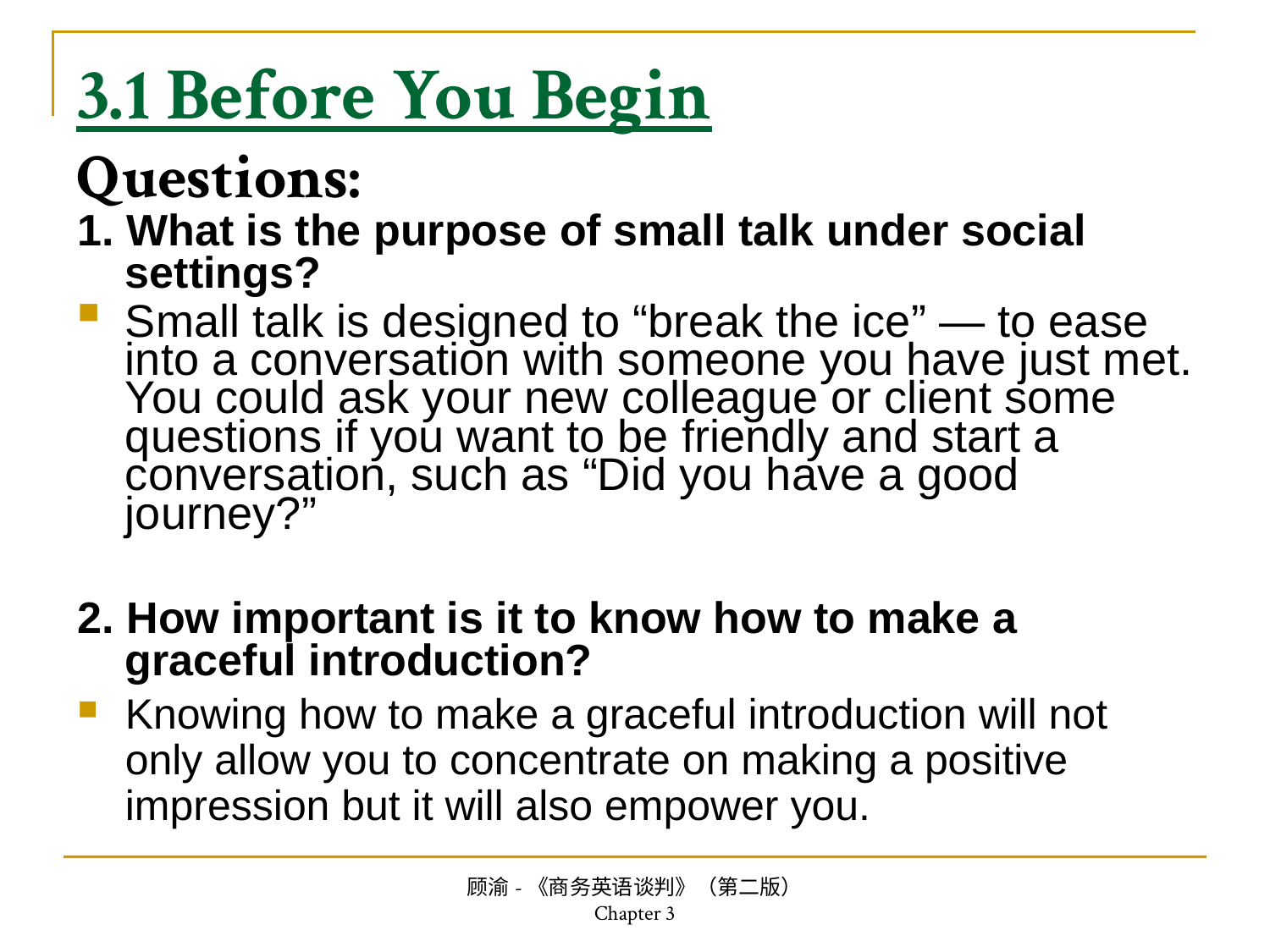

# 3.1 Before You Begin Questions:
1. What is the purpose of small talk under social settings?
Small talk is designed to “break the ice” — to ease into a conversation with someone you have just met. You could ask your new colleague or client some questions if you want to be friendly and start a conversation, such as “Did you have a good journey?”

2. How important is it to know how to make a graceful introduction?
Knowing how to make a graceful introduction will not only allow you to concentrate on making a positive impression but it will also empower you.

5
顾渝-《商务英语谈判》（第二版） Chapter 3